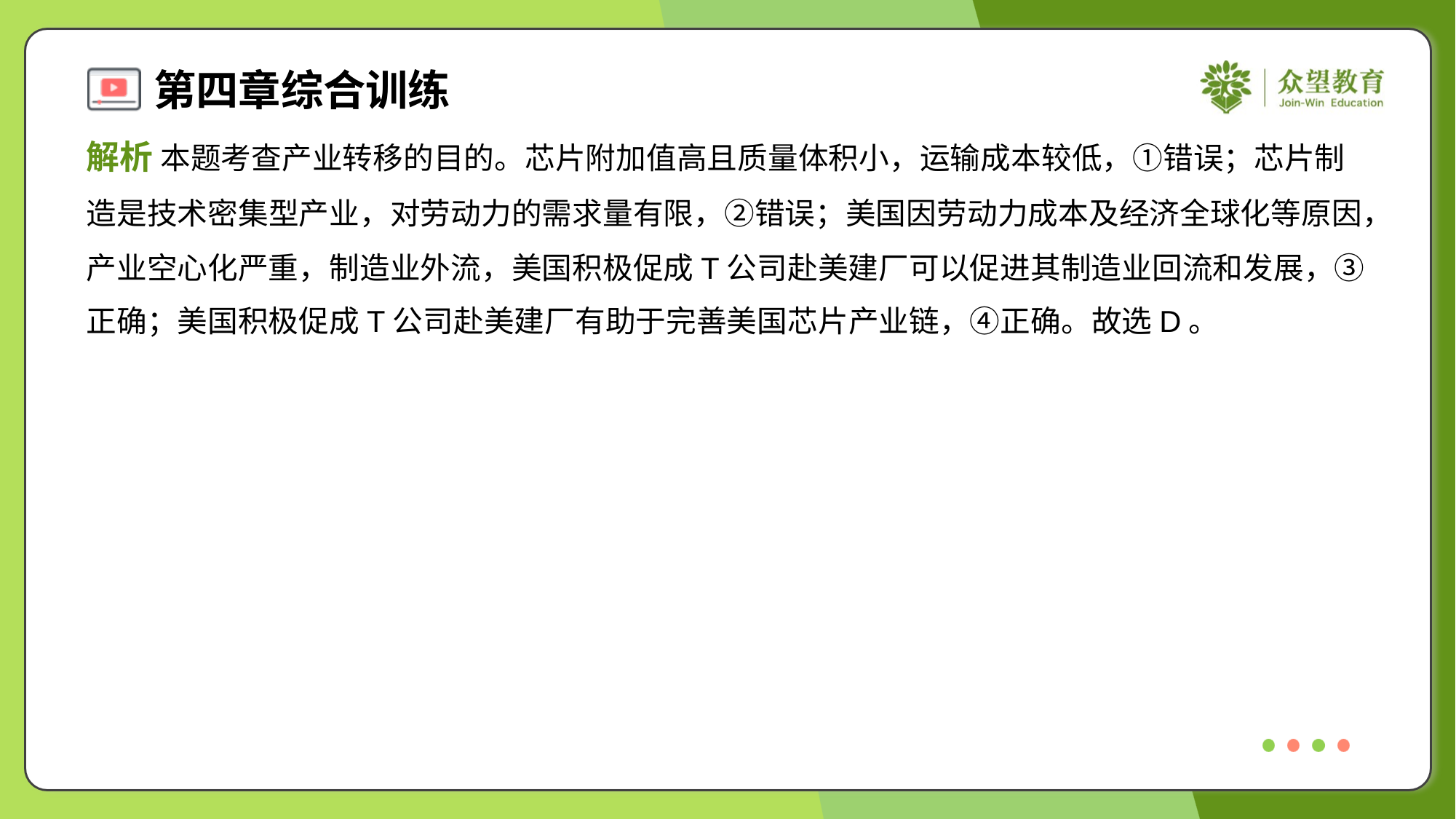

解析 本题考查产业转移的目的。芯片附加值高且质量体积小，运输成本较低，①错误；芯片制
造是技术密集型产业，对劳动力的需求量有限，②错误；美国因劳动力成本及经济全球化等原因，
产业空心化严重，制造业外流，美国积极促成T公司赴美建厂可以促进其制造业回流和发展，③
正确；美国积极促成T公司赴美建厂有助于完善美国芯片产业链，④正确。故选D。